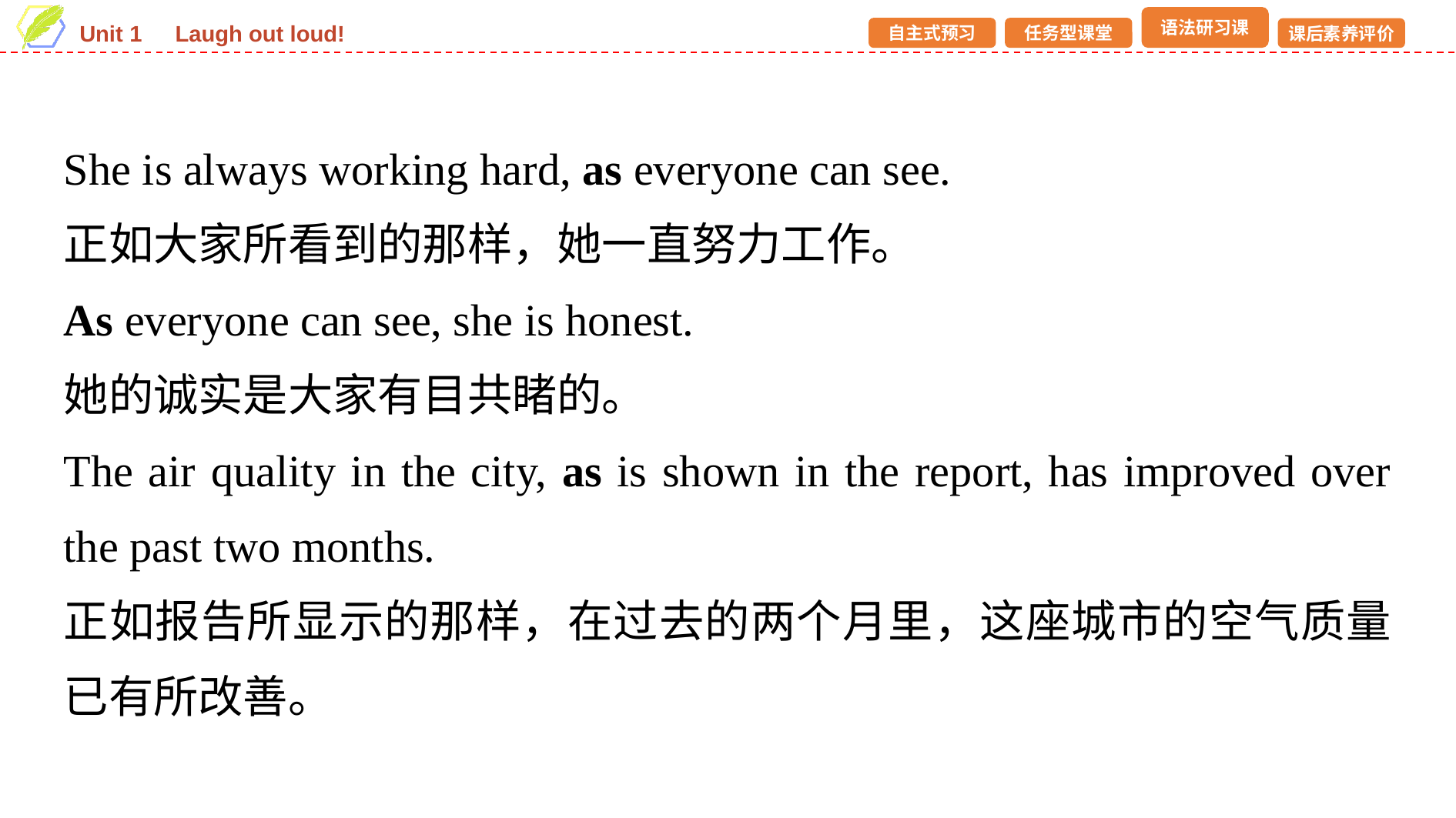

She is always working hard, as everyone can see.
正如大家所看到的那样，她一直努力工作。
As everyone can see, she is honest.
她的诚实是大家有目共睹的。
The air quality in the city, as is shown in the report, has improved over the past two months.
正如报告所显示的那样，在过去的两个月里，这座城市的空气质量已有所改善。